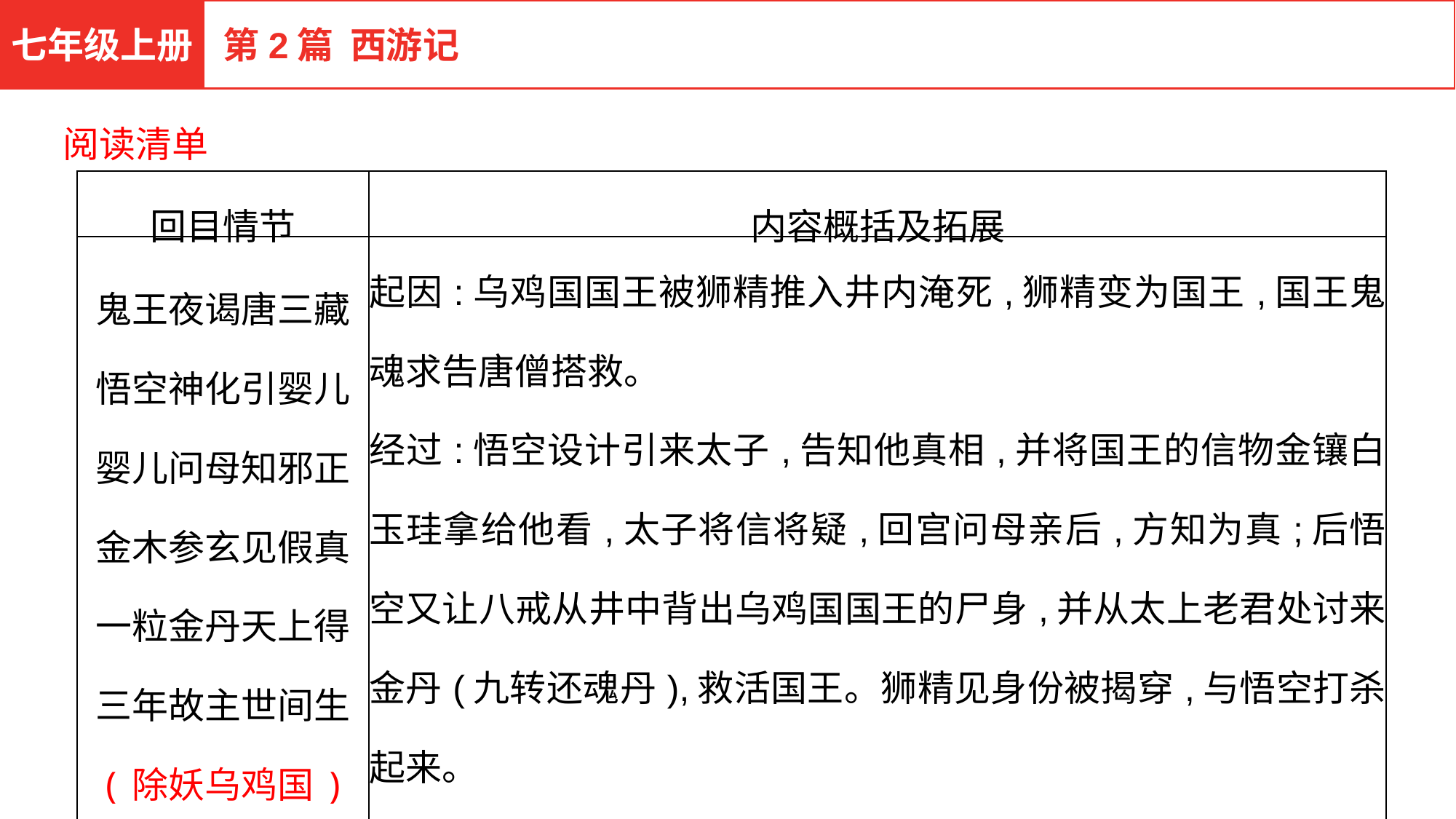

七年级上册
第2篇  西游记
阅读清单
| 回目情节 | 内容概括及拓展 |
| --- | --- |
| 鬼王夜谒唐三藏 悟空神化引婴儿 婴儿问母知邪正 金木参玄见假真 一粒金丹天上得 三年故主世间生 (除妖乌鸡国) | 起因:乌鸡国国王被狮精推入井内淹死,狮精变为国王,国王鬼魂求告唐僧搭救。 经过:悟空设计引来太子,告知他真相,并将国王的信物金镶白玉珪拿给他看,太子将信将疑,回宫问母亲后,方知为真;后悟空又让八戒从井中背出乌鸡国国王的尸身,并从太上老君处讨来金丹(九转还魂丹),救活国王。狮精见身份被揭穿,与悟空打杀起来。 结果:文殊菩萨及时赶来,告知悟空狮精是他的坐骑青毛狮子,并将其领回五台山去。 |